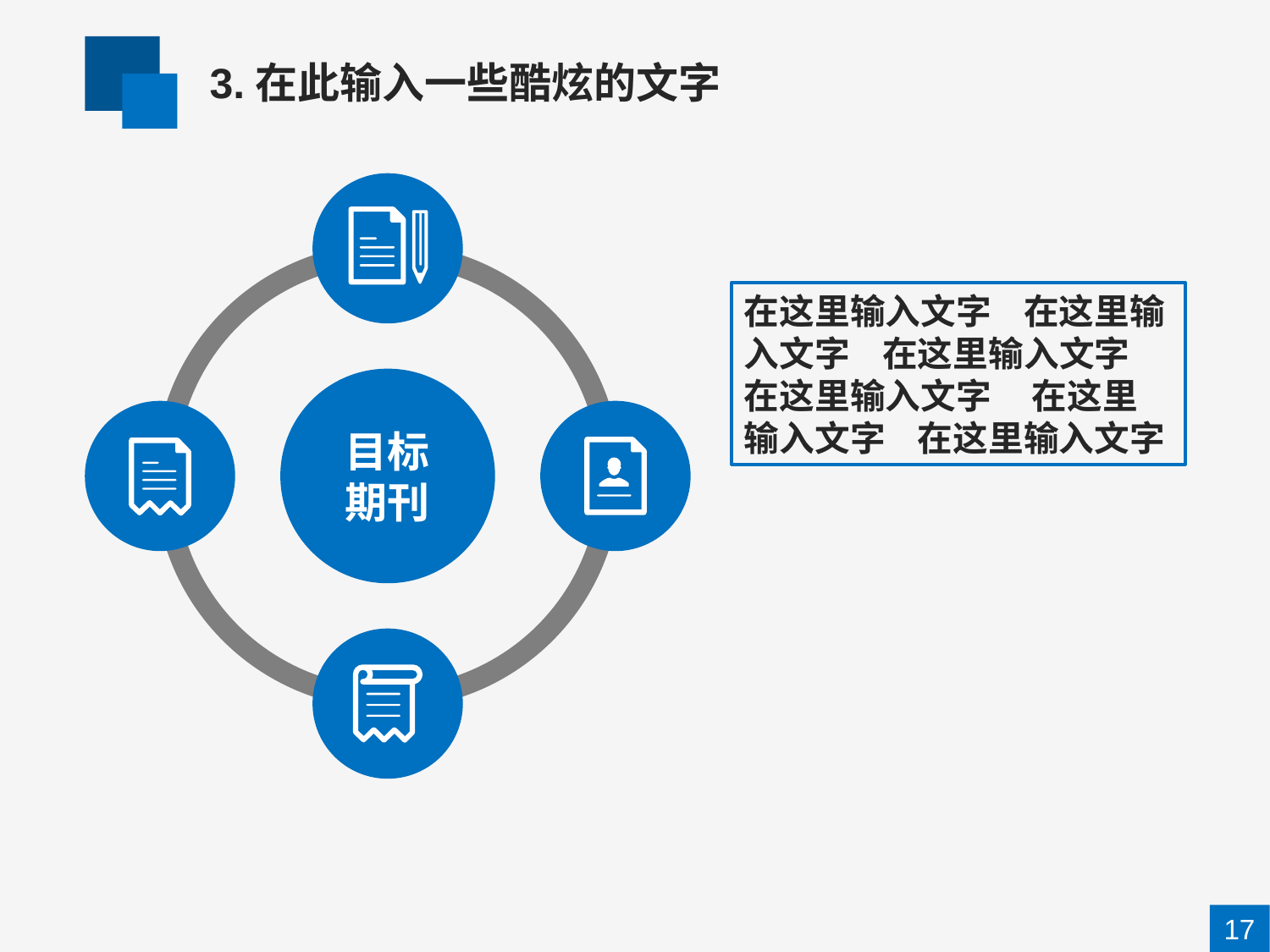

3.在此输入一些酷炫的文字

在这里输入文字    在这里输入文字    在这里输入文字
在这里输入文字     在这里输入文字    在这里输入文字
目标
期刊
17